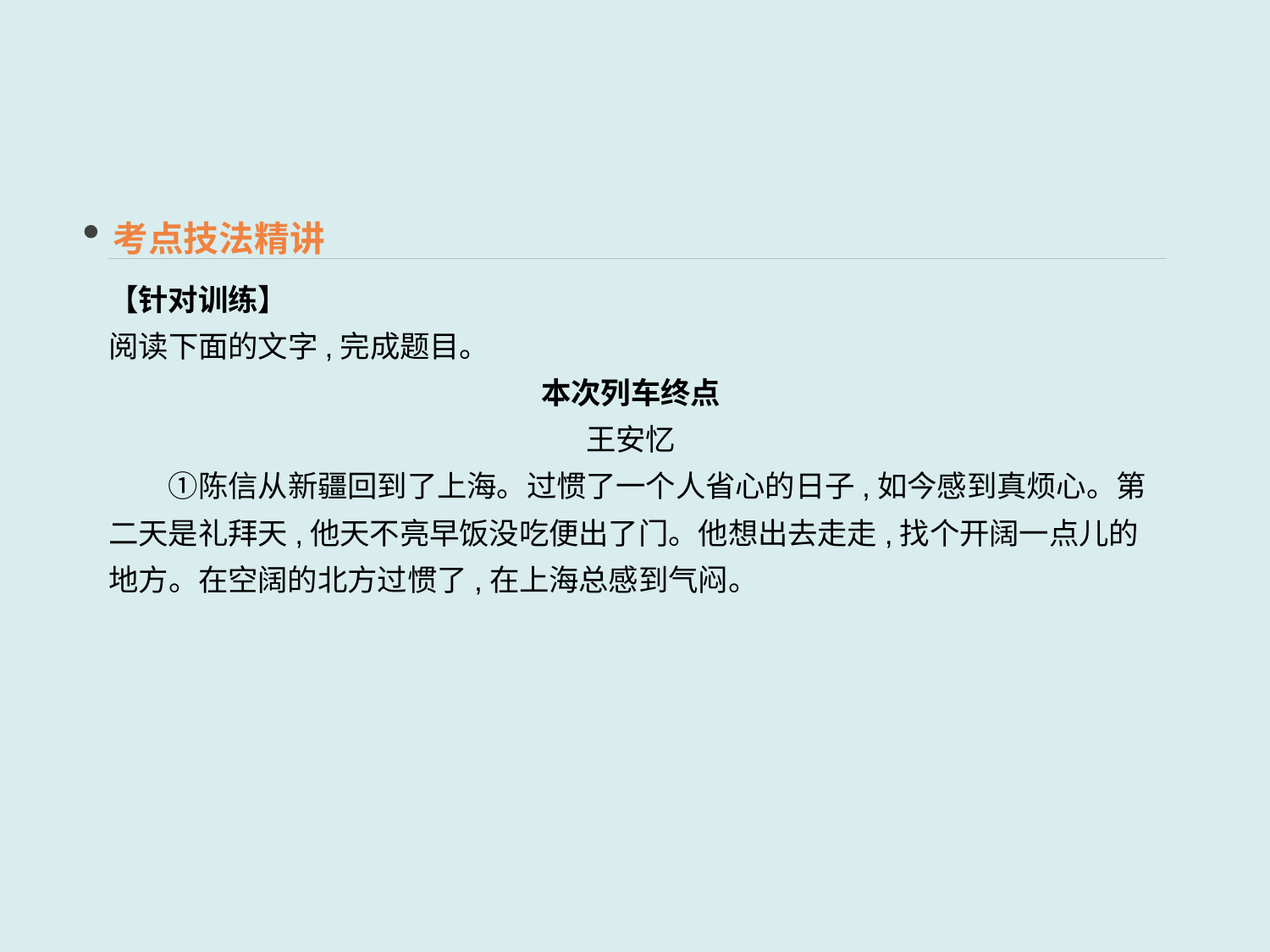

考点技法精讲

【针对训练】
阅读下面的文字,完成题目。
本次列车终点
王安忆
　　①陈信从新疆回到了上海。过惯了一个人省心的日子,如今感到真烦心。第二天是礼拜天,他天不亮早饭没吃便出了门。他想出去走走,找个开阔一点儿的地方。在空阔的北方过惯了,在上海总感到气闷。